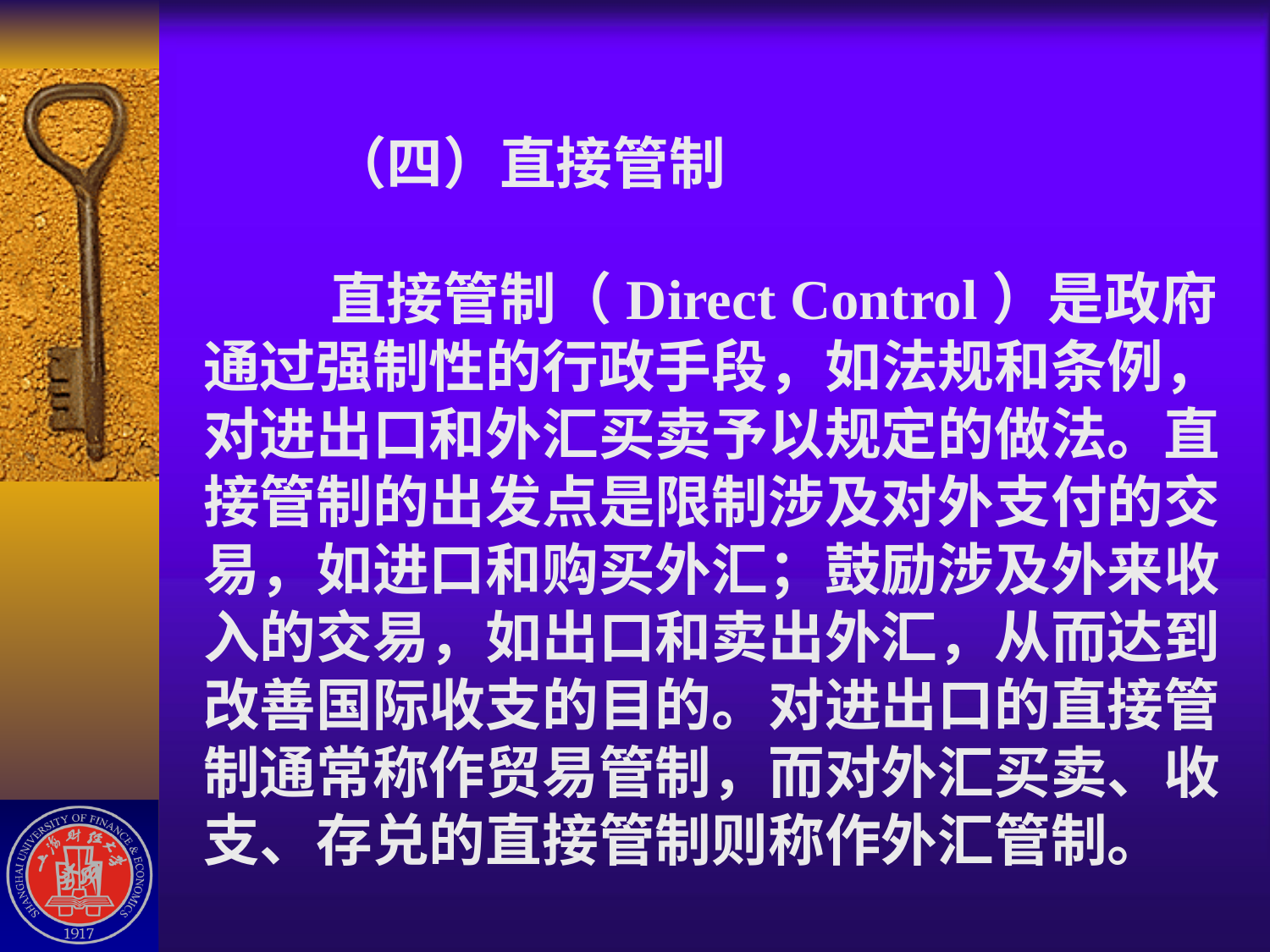

# （四）直接管制 直接管制（Direct Control）是政府通过强制性的行政手段，如法规和条例，对进出口和外汇买卖予以规定的做法。直接管制的出发点是限制涉及对外支付的交易，如进口和购买外汇；鼓励涉及外来收入的交易，如出口和卖出外汇，从而达到改善国际收支的目的。对进出口的直接管制通常称作贸易管制，而对外汇买卖、收支、存兑的直接管制则称作外汇管制。